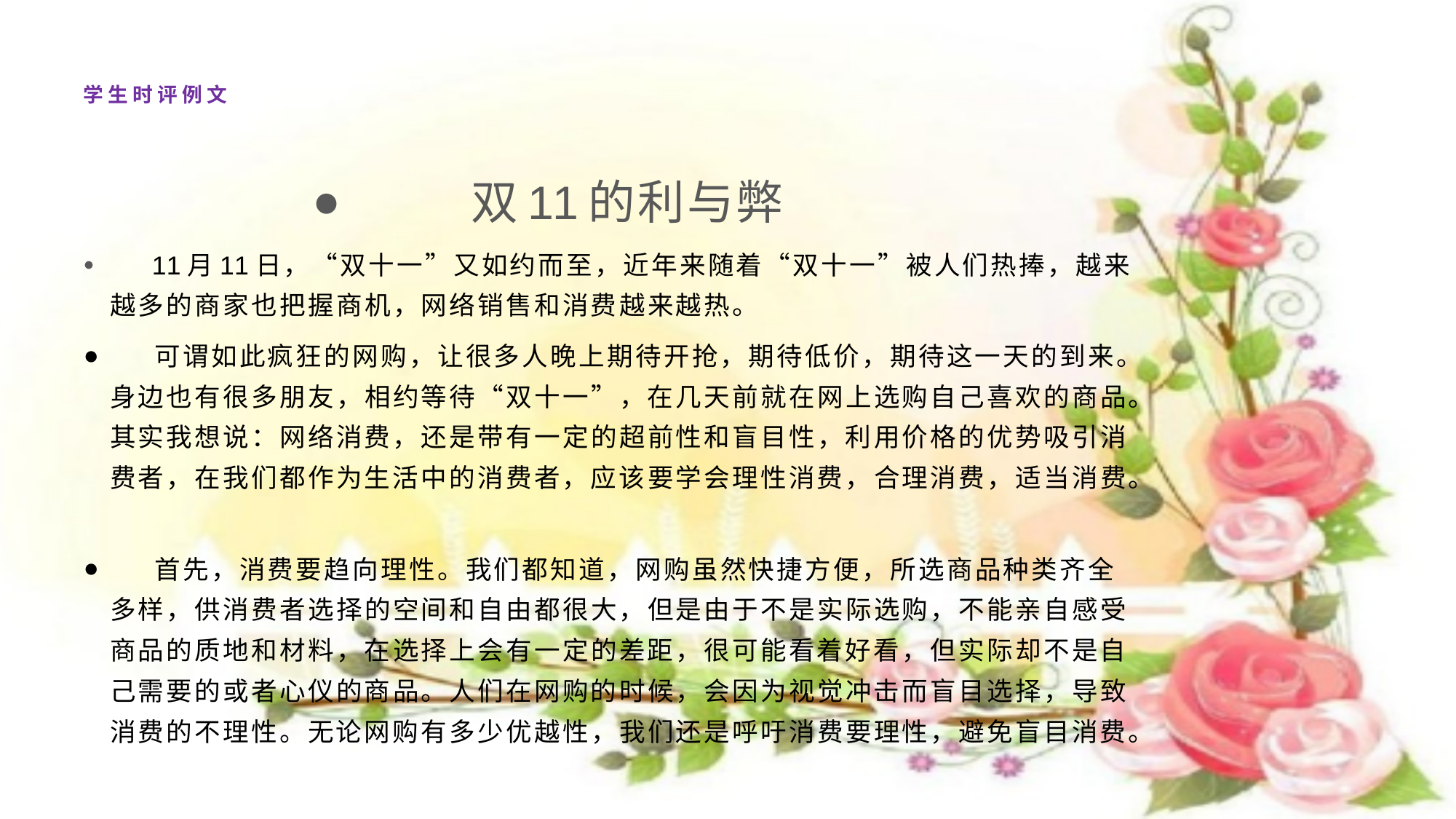

# 学生时评例文
双11的利与弊
　   11月11日，“双十一”又如约而至，近年来随着“双十一”被人们热捧，越来越多的商家也把握商机，网络销售和消费越来越热。
     可谓如此疯狂的网购，让很多人晚上期待开抢，期待低价，期待这一天的到来。身边也有很多朋友，相约等待“双十一”，在几天前就在网上选购自己喜欢的商品。其实我想说：网络消费，还是带有一定的超前性和盲目性，利用价格的优势吸引消费者，在我们都作为生活中的消费者，应该要学会理性消费，合理消费，适当消费。
     首先，消费要趋向理性。我们都知道，网购虽然快捷方便，所选商品种类齐全多样，供消费者选择的空间和自由都很大，但是由于不是实际选购，不能亲自感受商品的质地和材料，在选择上会有一定的差距，很可能看着好看，但实际却不是自己需要的或者心仪的商品。人们在网购的时候，会因为视觉冲击而盲目选择，导致消费的不理性。无论网购有多少优越性，我们还是呼吁消费要理性，避免盲目消费。